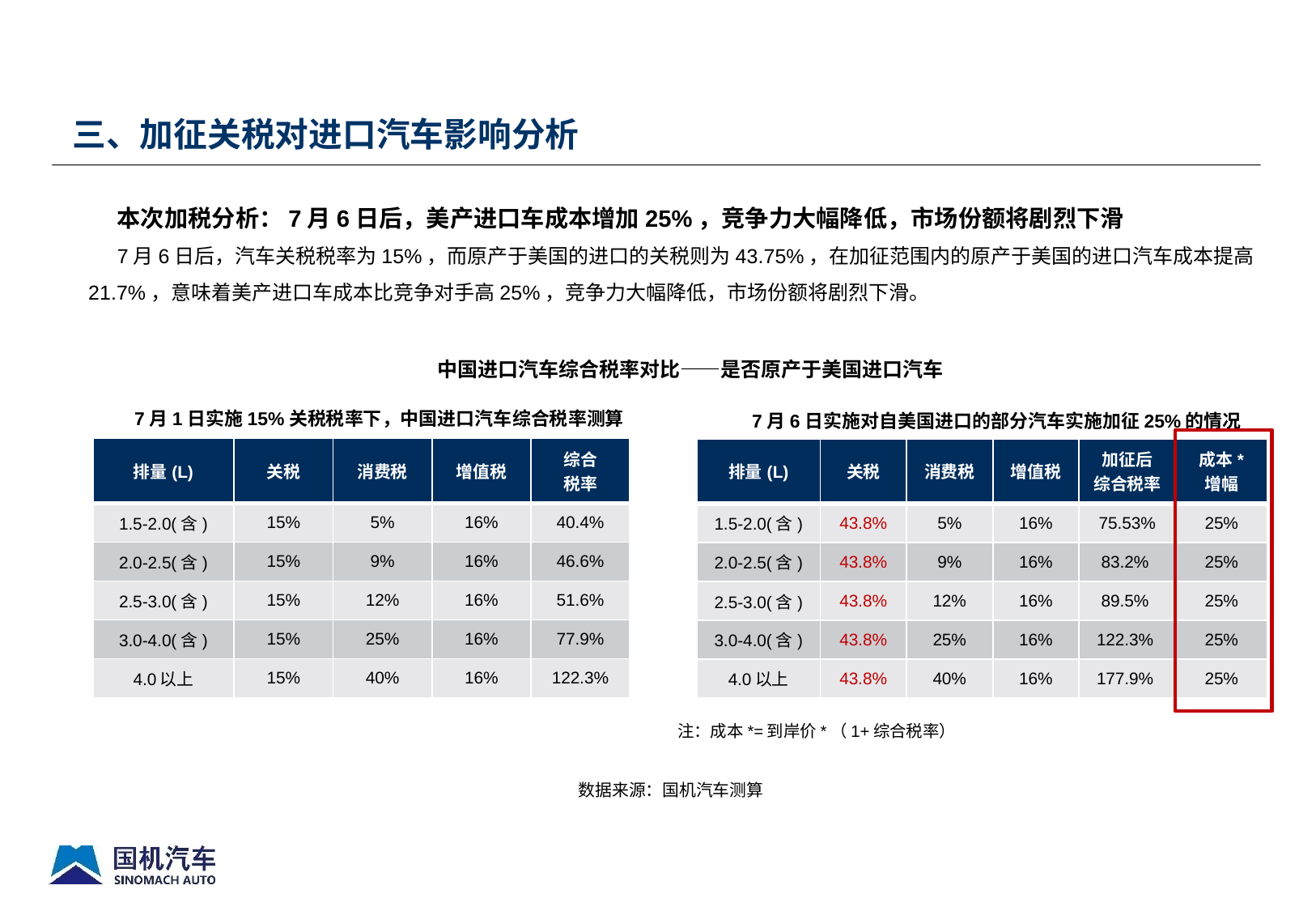

三、加征关税对进口汽车影响分析
本次加税分析：7月6日后，美产进口车成本增加25%，竞争力大幅降低，市场份额将剧烈下滑
7月6日后，汽车关税税率为15%，而原产于美国的进口的关税则为43.75%，在加征范围内的原产于美国的进口汽车成本提高21.7%，意味着美产进口车成本比竞争对手高25%，竞争力大幅降低，市场份额将剧烈下滑。
中国进口汽车综合税率对比——是否原产于美国进口汽车
7月1日实施15%关税税率下，中国进口汽车综合税率测算
7月6日实施对自美国进口的部分汽车实施加征25%的情况

| 排量(L) | 关税 | 消费税 | 增值税 | 综合 税率 |
| --- | --- | --- | --- | --- |
| 1.5-2.0(含) | 15% | 5% | 16% | 40.4% |
| 2.0-2.5(含) | 15% | 9% | 16% | 46.6% |
| 2.5-3.0(含) | 15% | 12% | 16% | 51.6% |
| 3.0-4.0(含) | 15% | 25% | 16% | 77.9% |
| 4.0以上 | 15% | 40% | 16% | 122.3% |
| 排量(L) | 关税 | 消费税 | 增值税 | 加征后 综合税率 | 成本\* 增幅 |
| --- | --- | --- | --- | --- | --- |
| 1.5-2.0(含) | 43.8% | 5% | 16% | 75.53% | 25% |
| 2.0-2.5(含) | 43.8% | 9% | 16% | 83.2% | 25% |
| 2.5-3.0(含) | 43.8% | 12% | 16% | 89.5% | 25% |
| 3.0-4.0(含) | 43.8% | 25% | 16% | 122.3% | 25% |
| 4.0以上 | 43.8% | 40% | 16% | 177.9% | 25% |
注：成本*=到岸价*（1+综合税率）
数据来源：国机汽车测算